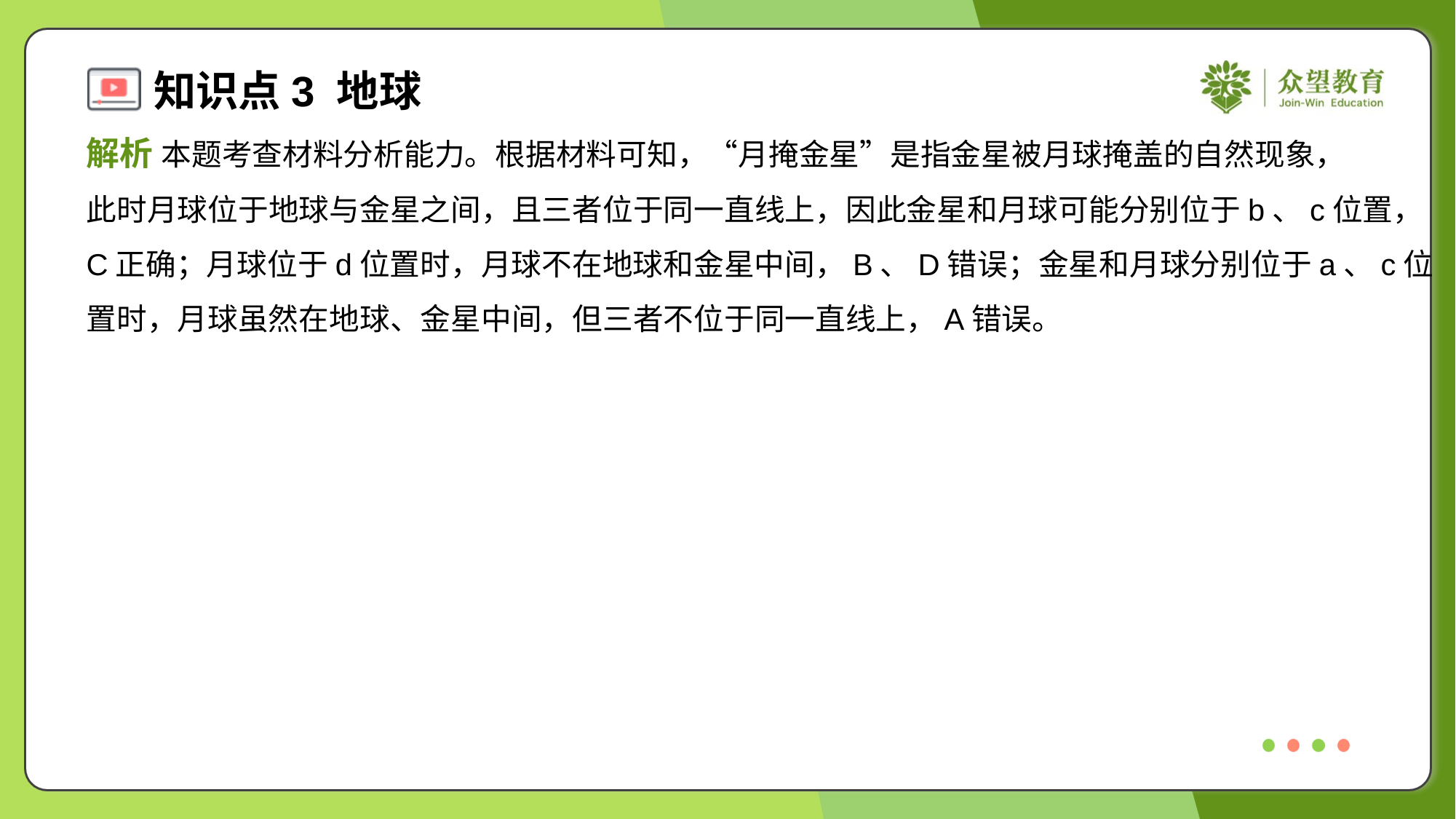

解析 本题考查材料分析能力。根据材料可知，“月掩金星”是指金星被月球掩盖的自然现象，
此时月球位于地球与金星之间，且三者位于同一直线上，因此金星和月球可能分别位于b、c位置，
C正确；月球位于d位置时，月球不在地球和金星中间，B、D错误；金星和月球分别位于a、c位
置时，月球虽然在地球、金星中间，但三者不位于同一直线上，A错误。